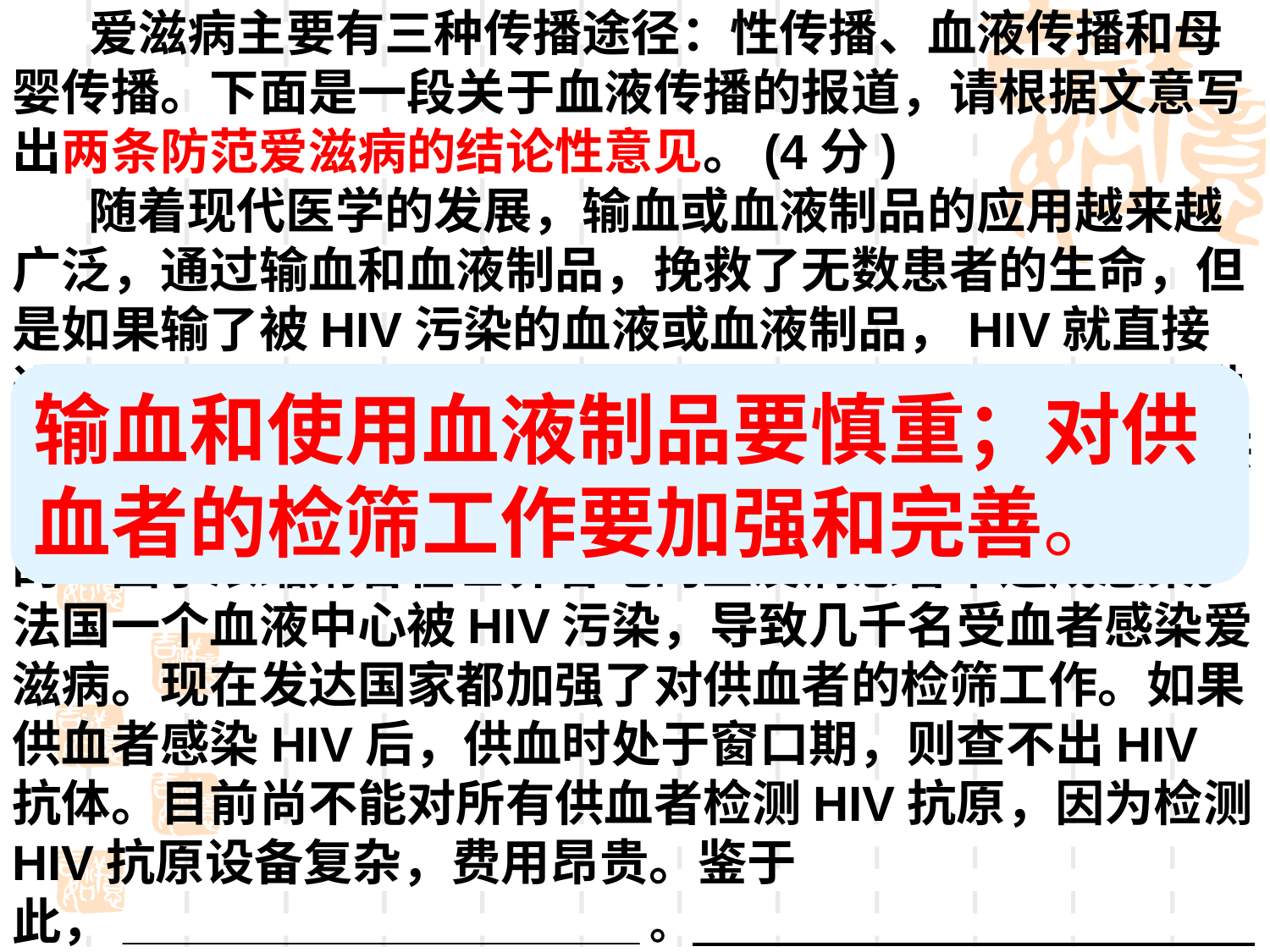

（2004浙江卷）
  爱滋病主要有三种传播途径：性传播、血液传播和母婴传播。下面是一段关于血液传播的报道，请根据文意写出两条防范爱滋病的结论性意见。(4分)
  随着现代医学的发展，输血或血液制品的应用越来越广泛，通过输血和血液制品，挽救了无数患者的生命，但是如果输了被HIV污染的血液或血液制品，HIV就直接进入了血液循环。血液制品如VIII因子浓缩剂是从许多供血者的血浆中提取的，因此污染HIV的机会更大。美国供血者中约6％带有HIV，故上世纪80年代初，美国生产的Ⅷ因子浓缩剂曾在世界各地的血友病患者中造成感染。法国一个血液中心被HIV污染，导致几千名受血者感染爱滋病。现在发达国家都加强了对供血者的检筛工作。如果供血者感染HIV后，供血时处于窗口期，则查不出HIV抗体。目前尚不能对所有供血者检测HIV抗原，因为检测HIV抗原设备复杂，费用昂贵。鉴于此，______________________。
输血和使用血液制品要慎重；对供血者的检筛工作要加强和完善。